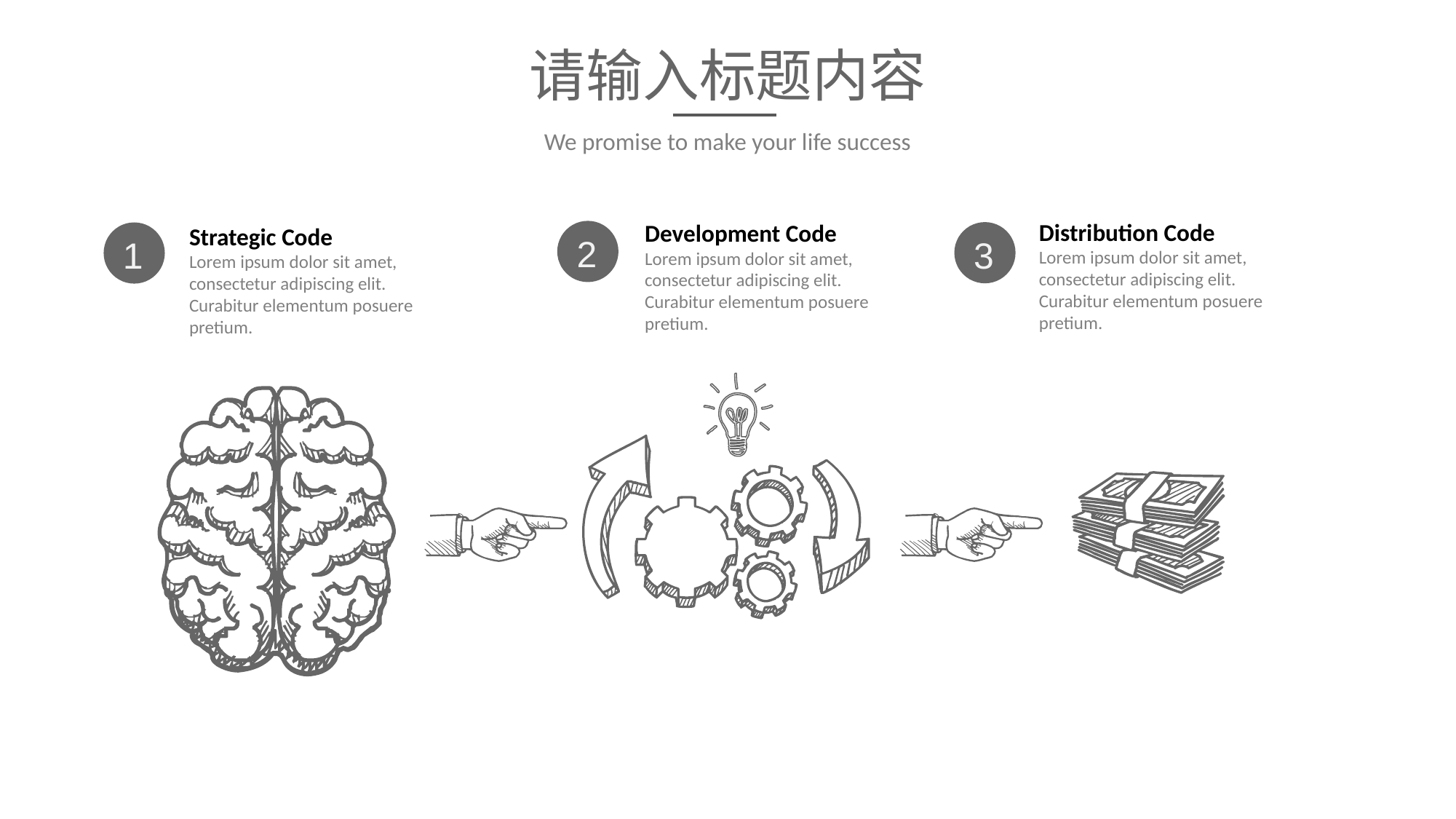

请输入标题内容
We promise to make your life success
Distribution Code
Lorem ipsum dolor sit amet, consectetur adipiscing elit. Curabitur elementum posuere pretium.
Development Code
Lorem ipsum dolor sit amet, consectetur adipiscing elit. Curabitur elementum posuere pretium.
Strategic Code
Lorem ipsum dolor sit amet, consectetur adipiscing elit. Curabitur elementum posuere pretium.

2
3
1